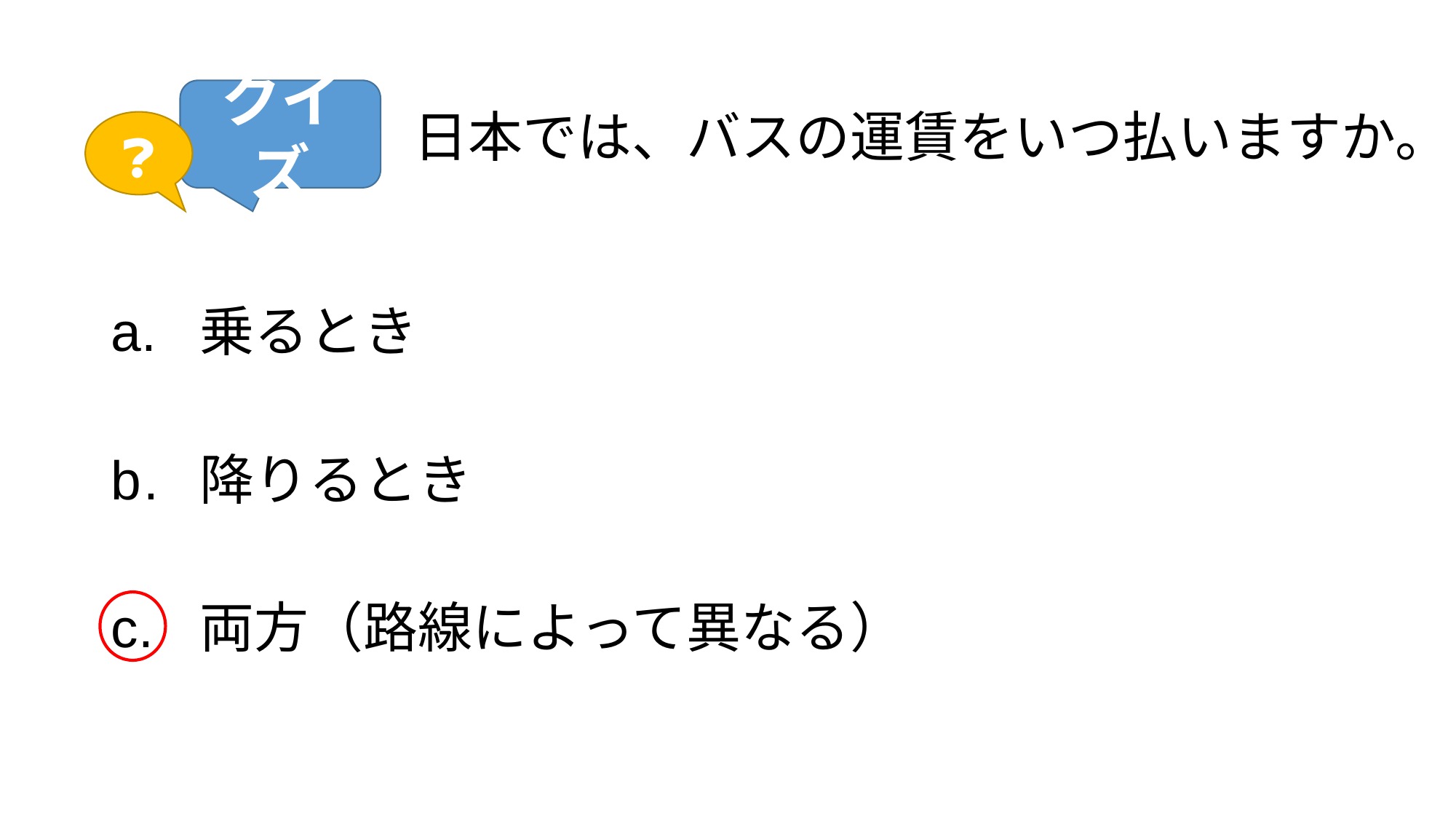

# 日本では、バスの運賃をいつ払いますか。
クイズ
❓

乗るとき

降りるとき

両方（路線によって異なる）